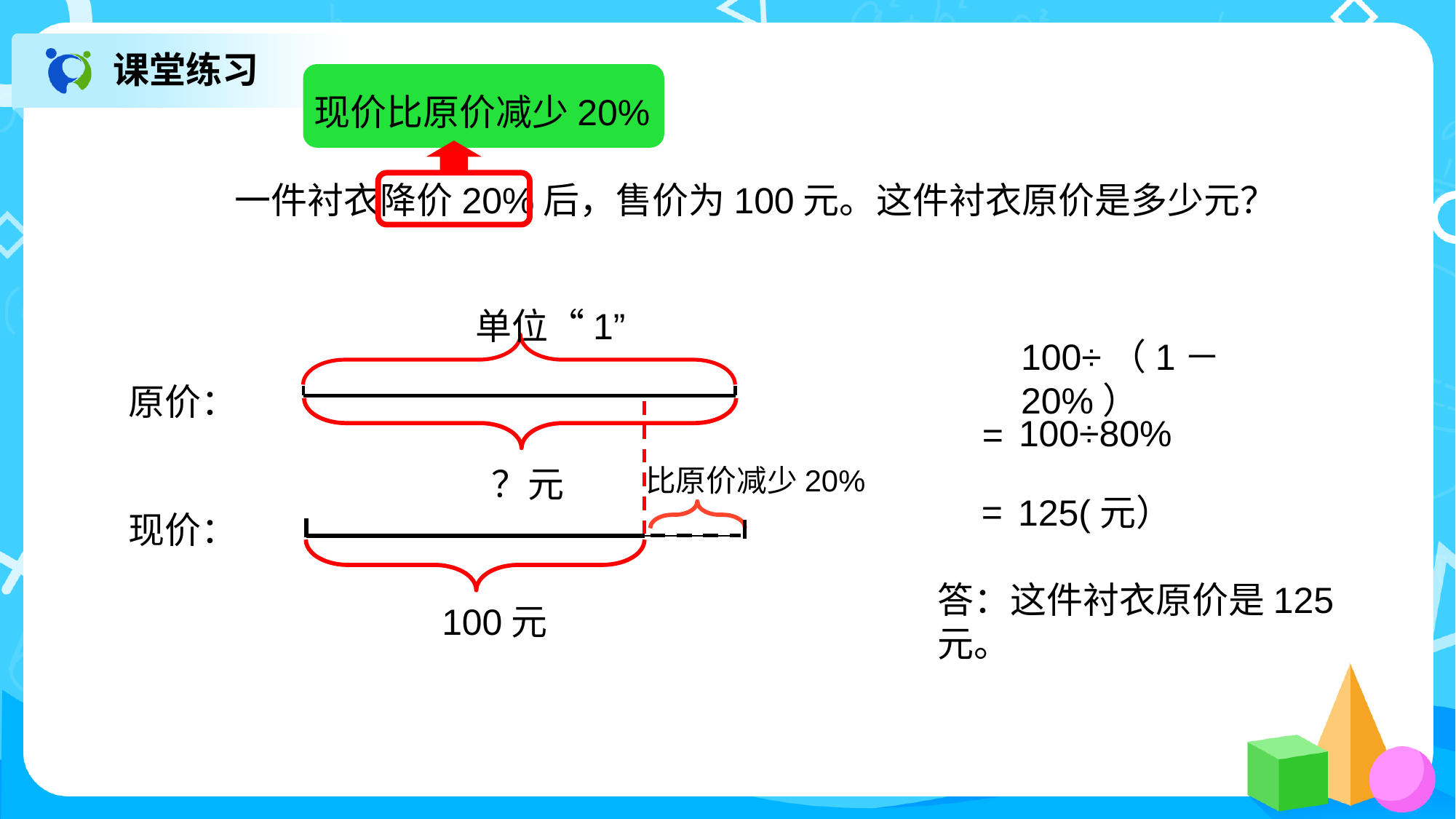

课堂练习

现价比原价减少20%

一件衬衣降价20%后，售价为100元。这件衬衣原价是多少元？

单位“1”
100÷（1－20%）
原价：

？元
 100÷80%
=
比原价减少20%

现价：
=
 125(元）
答：这件衬衣原价是125元。
100元